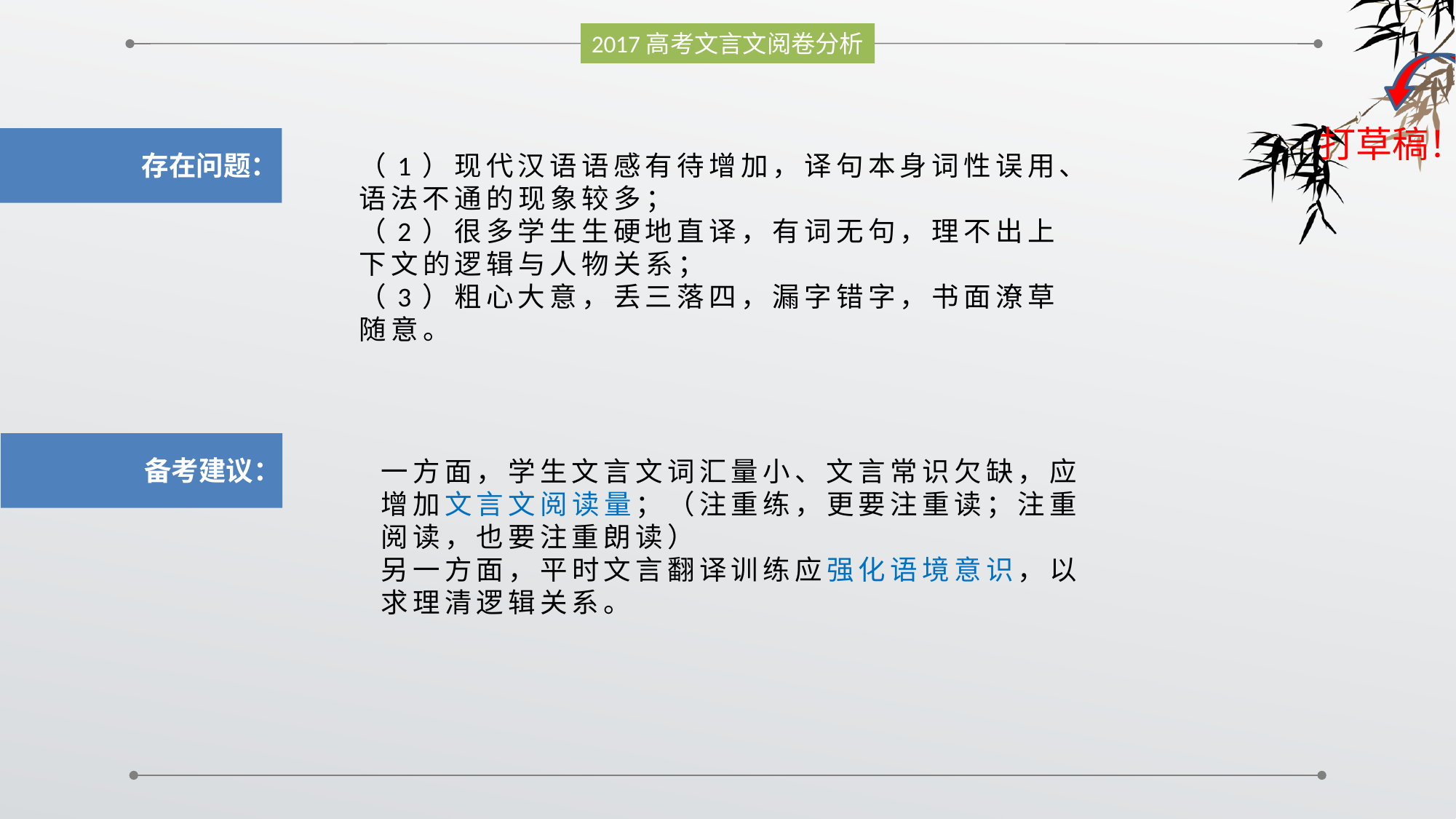

2017高考文言文阅卷分析

打草稿！

（1）现代汉语语感有待增加，译句本身词性误用、语法不通的现象较多；
（2）很多学生生硬地直译，有词无句，理不出上下文的逻辑与人物关系；
（3）粗心大意，丢三落四，漏字错字，书面潦草随意。
存在问题：

 备考建议：
一方面，学生文言文词汇量小、文言常识欠缺，应增加文言文阅读量；（注重练，更要注重读；注重阅读，也要注重朗读）
另一方面，平时文言翻译训练应强化语境意识，以求理清逻辑关系。